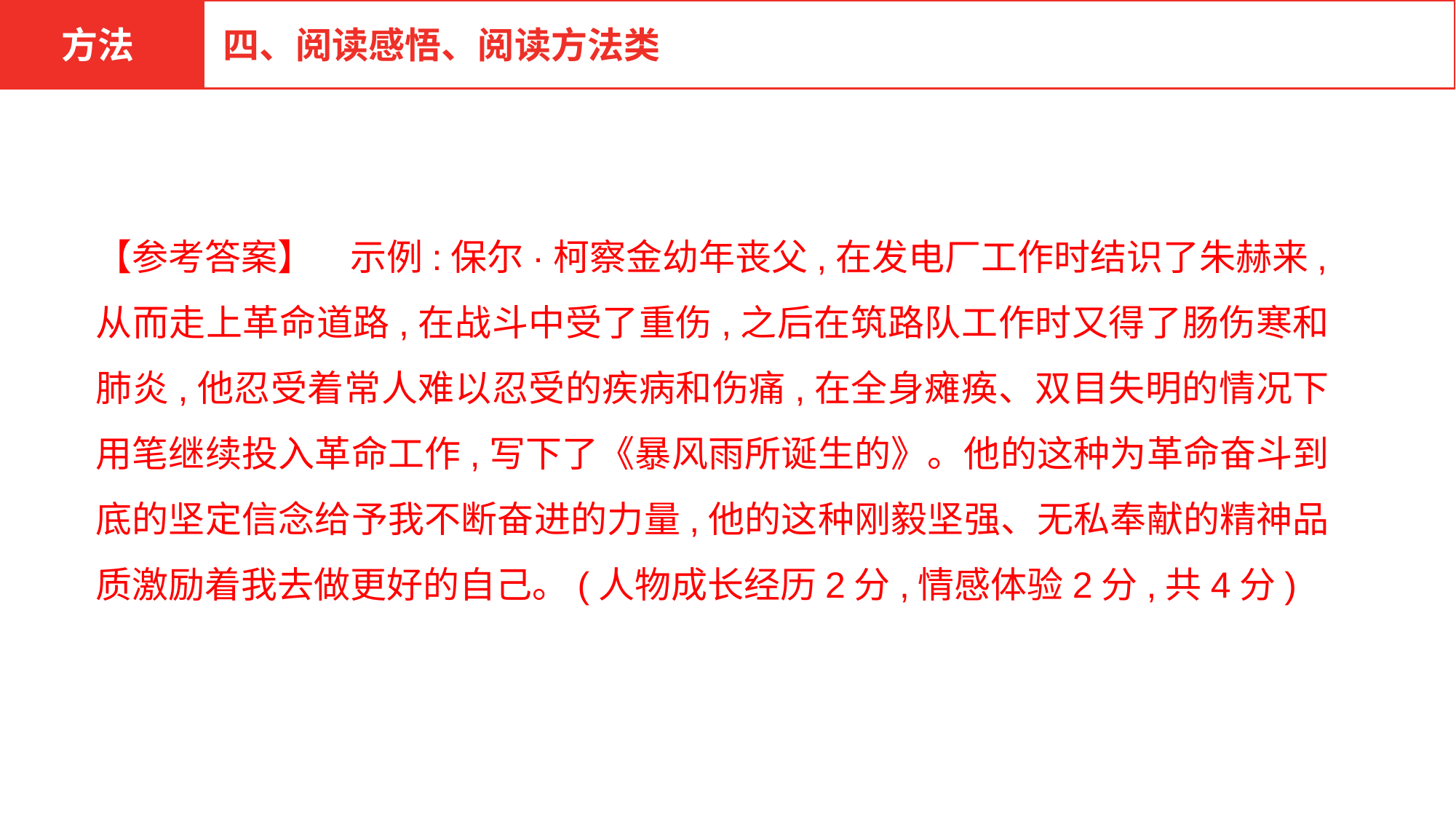

方法
四、阅读感悟、阅读方法类

【参考答案】　示例:保尔·柯察金幼年丧父,在发电厂工作时结识了朱赫来,从而走上革命道路,在战斗中受了重伤,之后在筑路队工作时又得了肠伤寒和肺炎,他忍受着常人难以忍受的疾病和伤痛,在全身瘫痪、双目失明的情况下用笔继续投入革命工作,写下了《暴风雨所诞生的》。他的这种为革命奋斗到底的坚定信念给予我不断奋进的力量,他的这种刚毅坚强、无私奉献的精神品质激励着我去做更好的自己。(人物成长经历2分,情感体验2分,共4分)